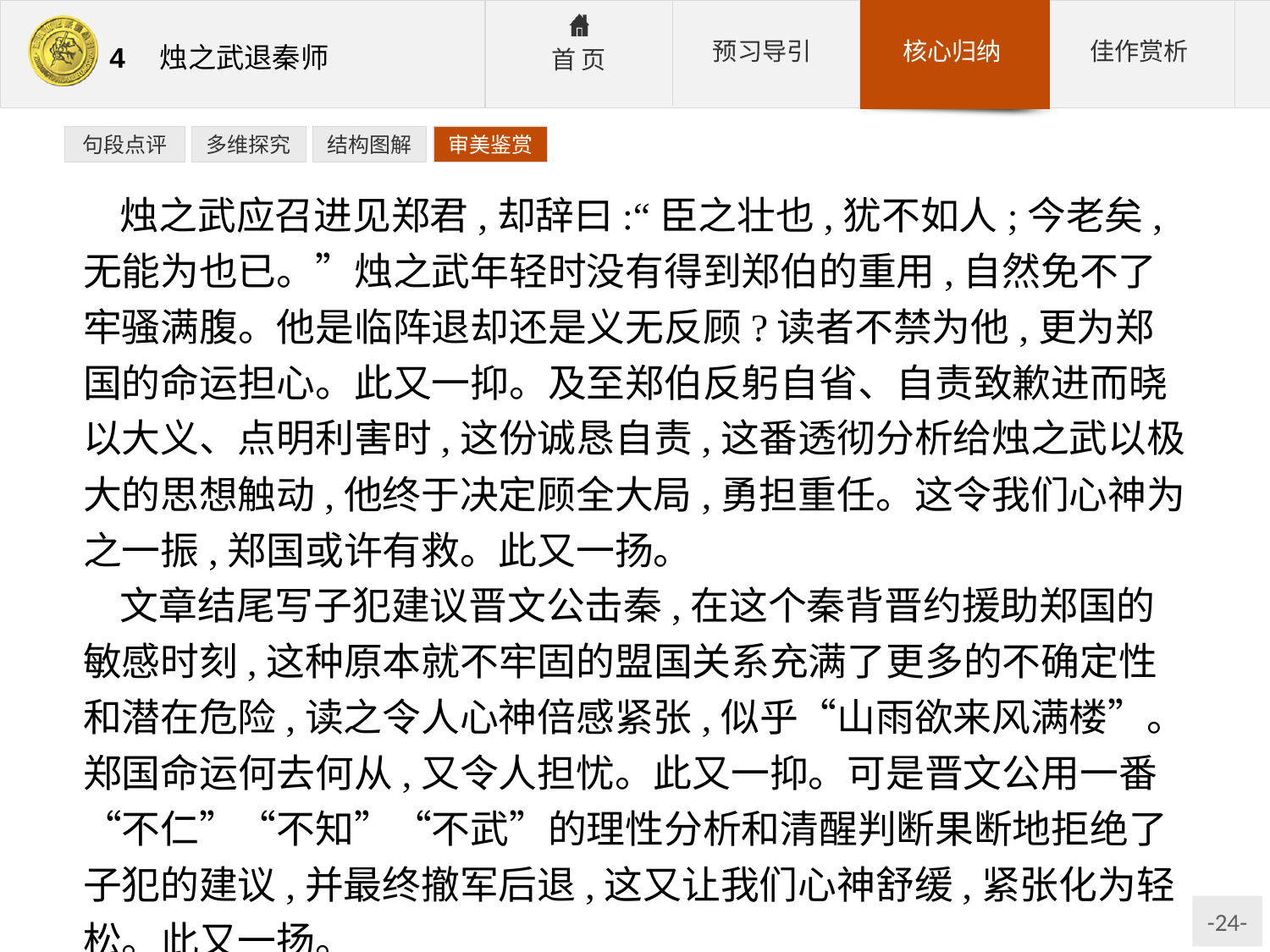

句段点评
多维探究
结构图解
审美鉴赏
烛之武应召进见郑君,却辞曰:“臣之壮也,犹不如人;今老矣,无能为也已。”烛之武年轻时没有得到郑伯的重用,自然免不了牢骚满腹。他是临阵退却还是义无反顾?读者不禁为他,更为郑国的命运担心。此又一抑。及至郑伯反躬自省、自责致歉进而晓以大义、点明利害时,这份诚恳自责,这番透彻分析给烛之武以极大的思想触动,他终于决定顾全大局,勇担重任。这令我们心神为之一振,郑国或许有救。此又一扬。
文章结尾写子犯建议晋文公击秦,在这个秦背晋约援助郑国的敏感时刻,这种原本就不牢固的盟国关系充满了更多的不确定性和潜在危险,读之令人心神倍感紧张,似乎“山雨欲来风满楼”。郑国命运何去何从,又令人担忧。此又一抑。可是晋文公用一番“不仁”“不知”“不武”的理性分析和清醒判断果断地拒绝了子犯的建议,并最终撤军后退,这又让我们心神舒缓,紧张化为轻松。此又一扬。